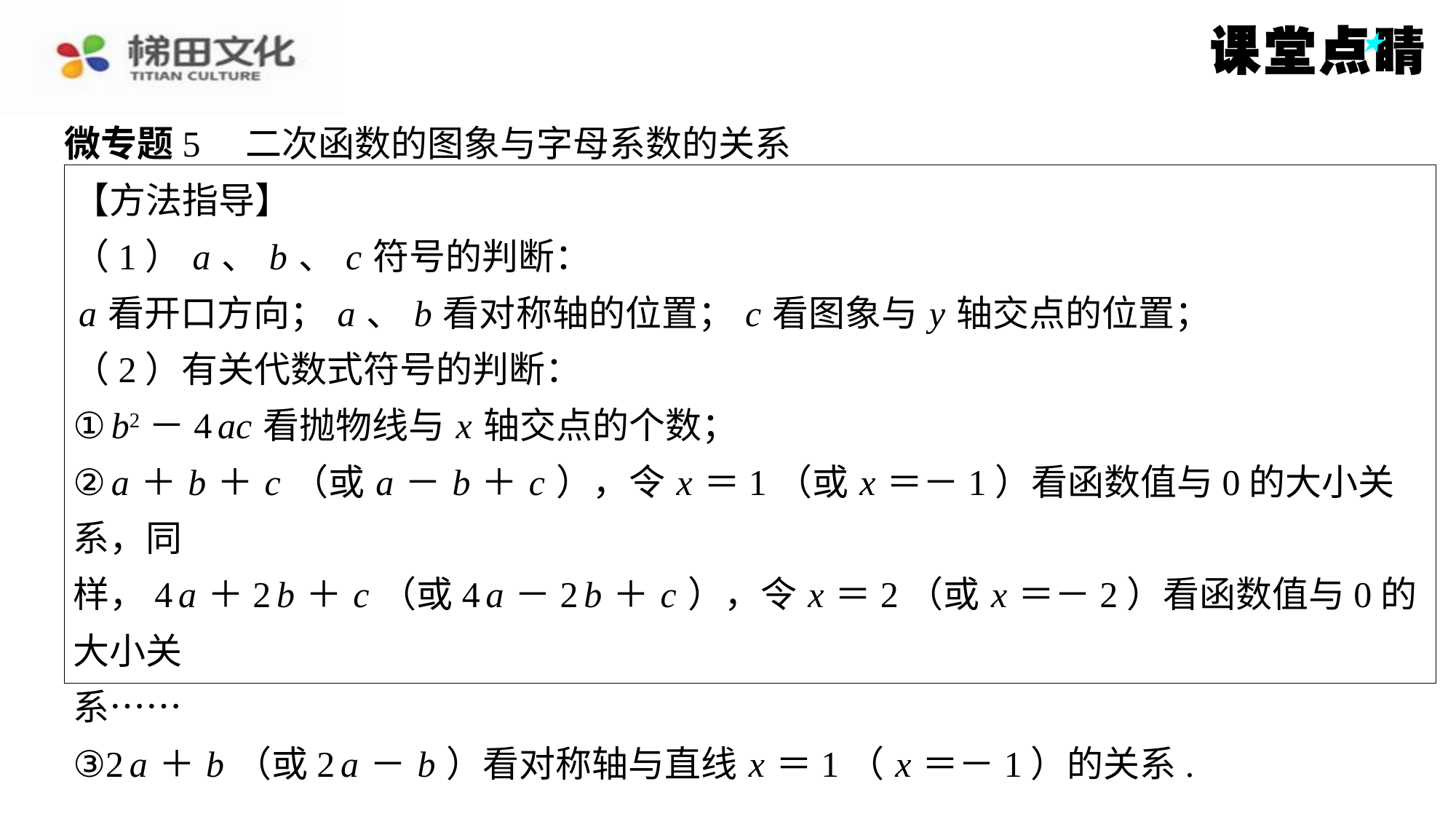

微专题5　二次函数的图象与字母系数的关系
【方法指导】
（1） a 、 b 、 c 符号的判断：
 a 看开口方向； a 、 b 看对称轴的位置； c 看图象与 y 轴交点的位置；
（2）有关代数式符号的判断：
① b2－4 ac 看抛物线与 x 轴交点的个数；
② a ＋ b ＋ c （或 a － b ＋ c ），令 x ＝1（或 x ＝－1）看函数值与0的大小关系，同
样，4 a ＋2 b ＋ c （或4 a －2 b ＋ c ），令 x ＝2（或 x ＝－2）看函数值与0的大小关
系……
③2 a ＋ b （或2 a － b ）看对称轴与直线 x ＝1（ x ＝－1）的关系.